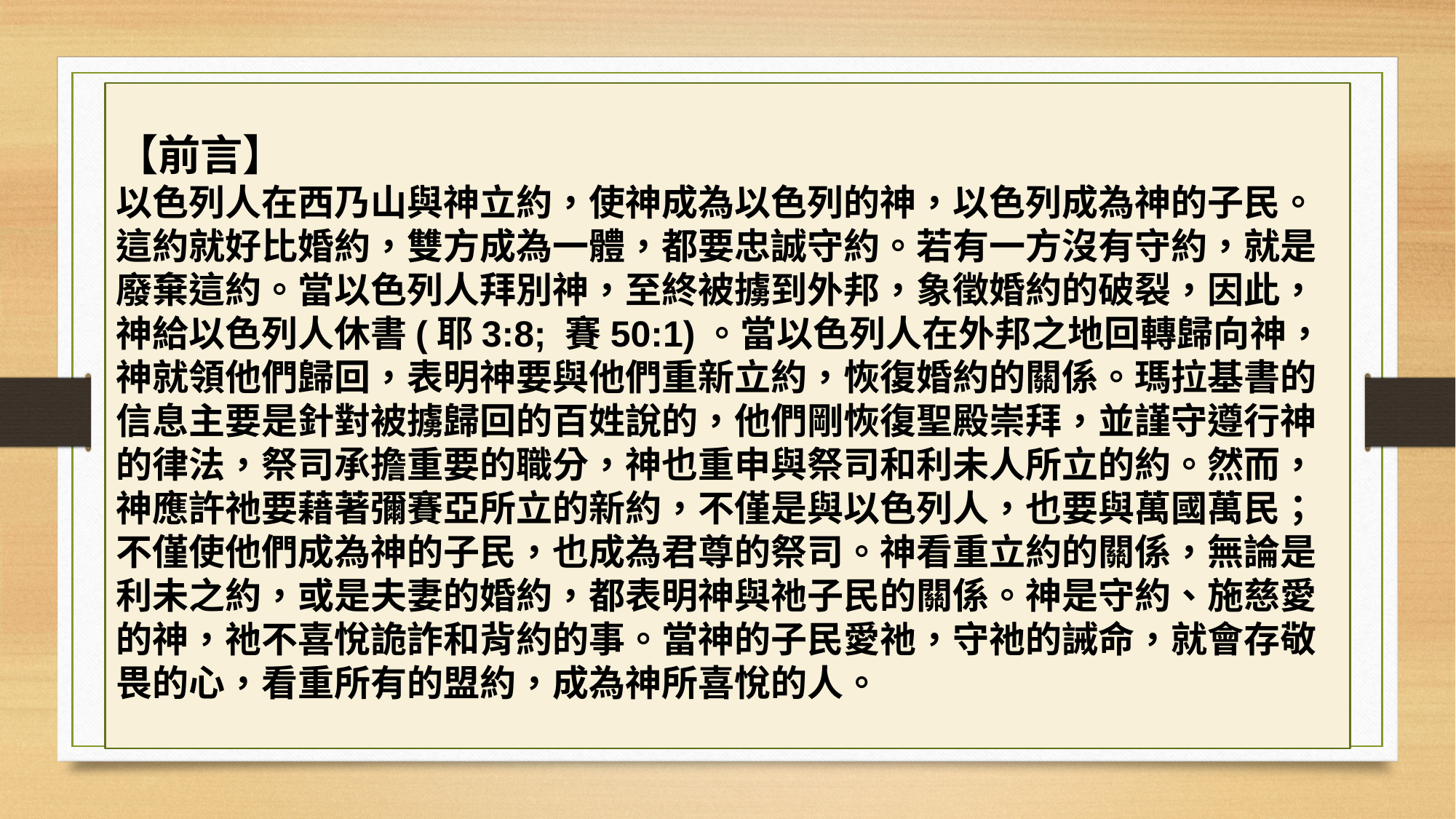

【前言】
以色列人在西乃山與神立約，使神成為以色列的神，以色列成為神的子民。這約就好比婚約，雙方成為一體，都要忠誠守約。若有一方沒有守約，就是廢棄這約。當以色列人拜別神，至終被擄到外邦，象徵婚約的破裂，因此，神給以色列人休書(耶3:8; 賽50:1)。當以色列人在外邦之地回轉歸向神，神就領他們歸回，表明神要與他們重新立約，恢復婚約的關係。瑪拉基書的信息主要是針對被擄歸回的百姓說的，他們剛恢復聖殿崇拜，並謹守遵行神的律法，祭司承擔重要的職分，神也重申與祭司和利未人所立的約。然而，神應許祂要藉著彌賽亞所立的新約，不僅是與以色列人，也要與萬國萬民；不僅使他們成為神的子民，也成為君尊的祭司。神看重立約的關係，無論是利未之約，或是夫妻的婚約，都表明神與祂子民的關係。神是守約、施慈愛的神，祂不喜悅詭詐和背約的事。當神的子民愛祂，守祂的誡命，就會存敬畏的心，看重所有的盟約，成為神所喜悅的人。
#